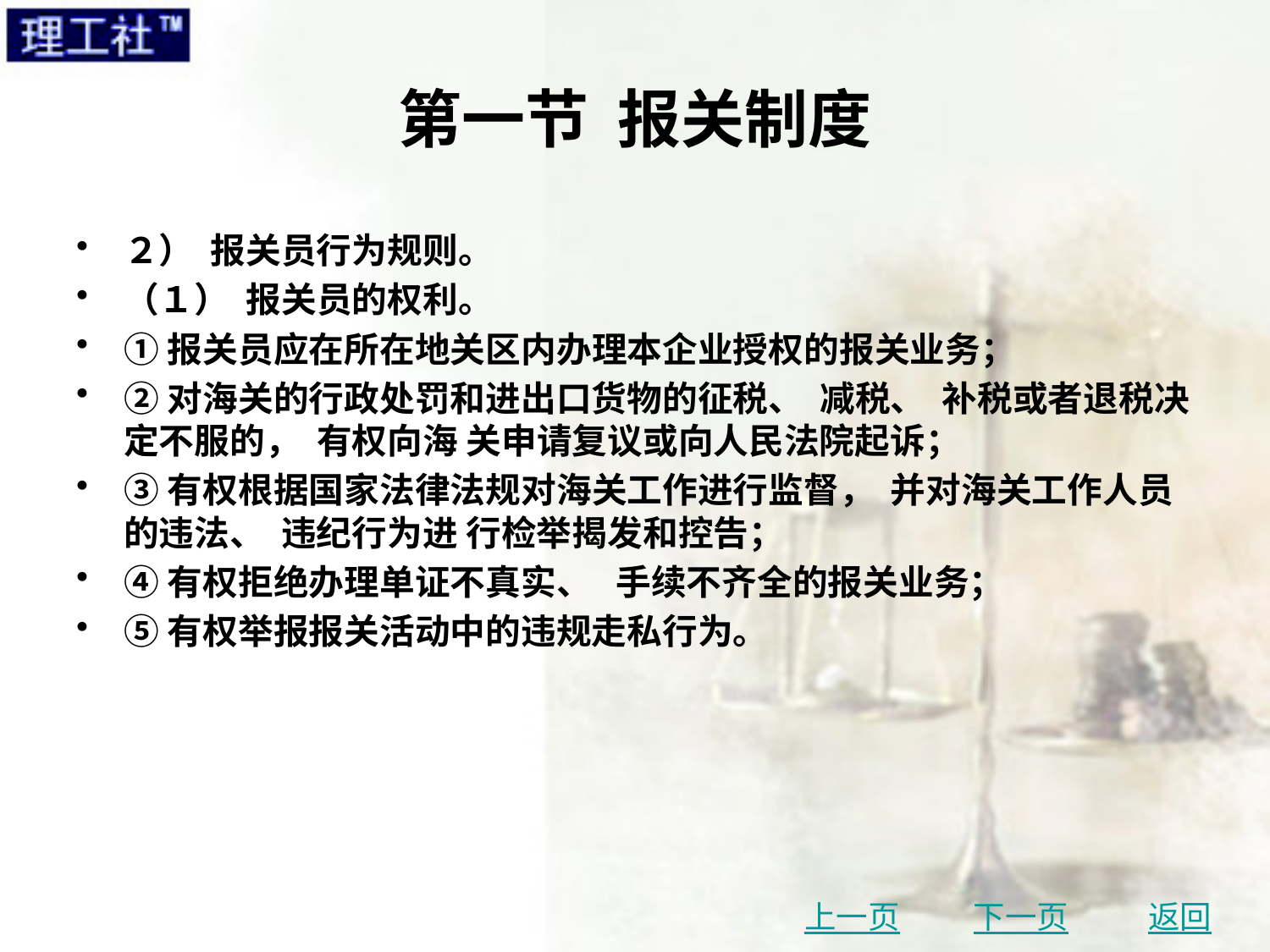

# 第一节  报关制度
２）  报关员行为规则。
（１）  报关员的权利。
①报关员应在所在地关区内办理本企业授权的报关业务；
②对海关的行政处罚和进出口货物的征税、  减税、  补税或者退税决定不服的，  有权向海 关申请复议或向人民法院起诉；
③有权根据国家法律法规对海关工作进行监督，  并对海关工作人员的违法、  违纪行为进 行检举揭发和控告；
④有权拒绝办理单证不真实、   手续不齐全的报关业务；
⑤有权举报报关活动中的违规走私行为。

上一页
下一页
返回